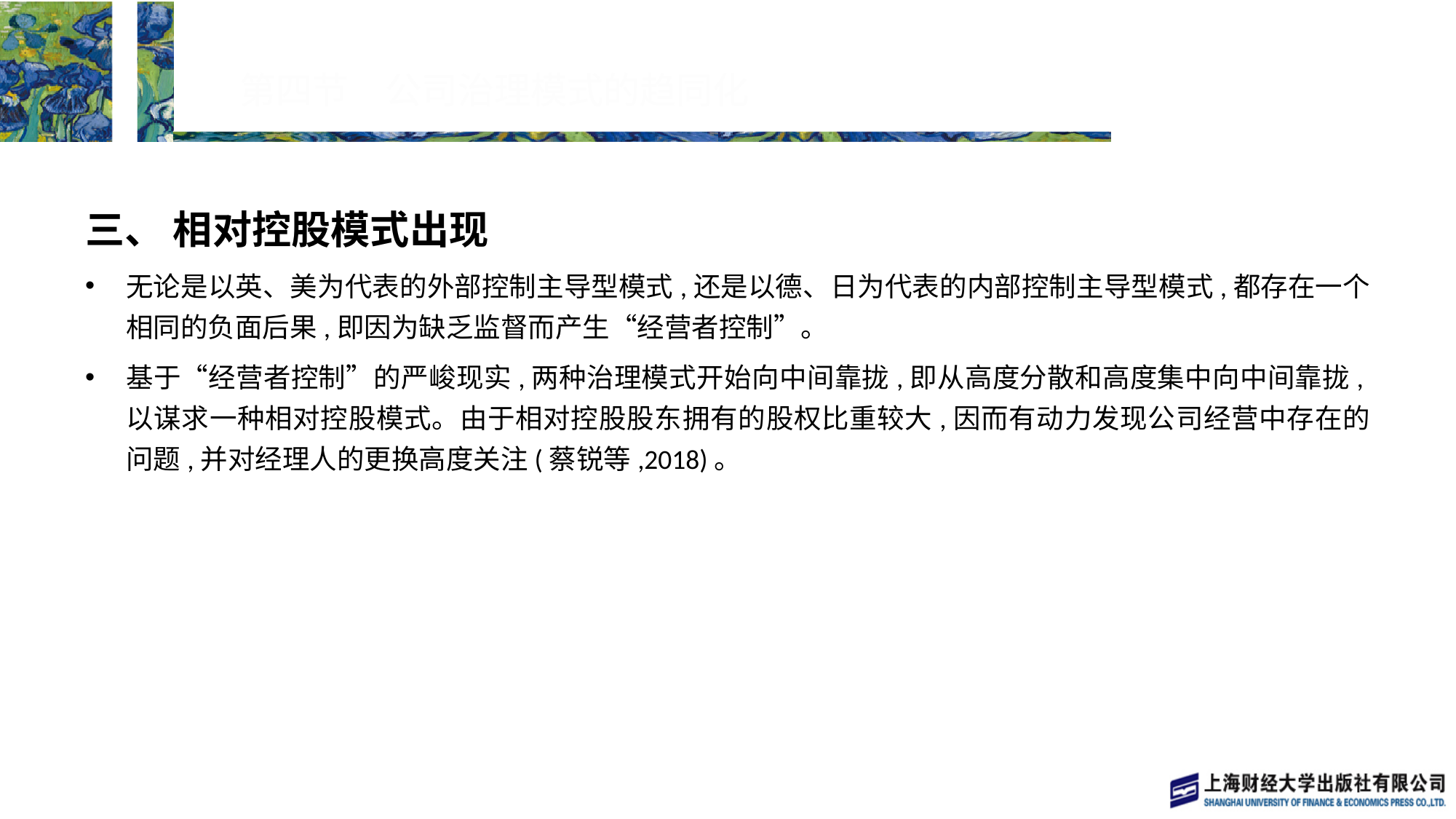

# 第四节　公司治理模式的趋同化
三、 相对控股模式出现
无论是以英、美为代表的外部控制主导型模式,还是以德、日为代表的内部控制主导型模式,都存在一个相同的负面后果,即因为缺乏监督而产生“经营者控制”。
基于“经营者控制”的严峻现实,两种治理模式开始向中间靠拢,即从高度分散和高度集中向中间靠拢,以谋求一种相对控股模式。由于相对控股股东拥有的股权比重较大,因而有动力发现公司经营中存在的问题,并对经理人的更换高度关注(蔡锐等,2018)。